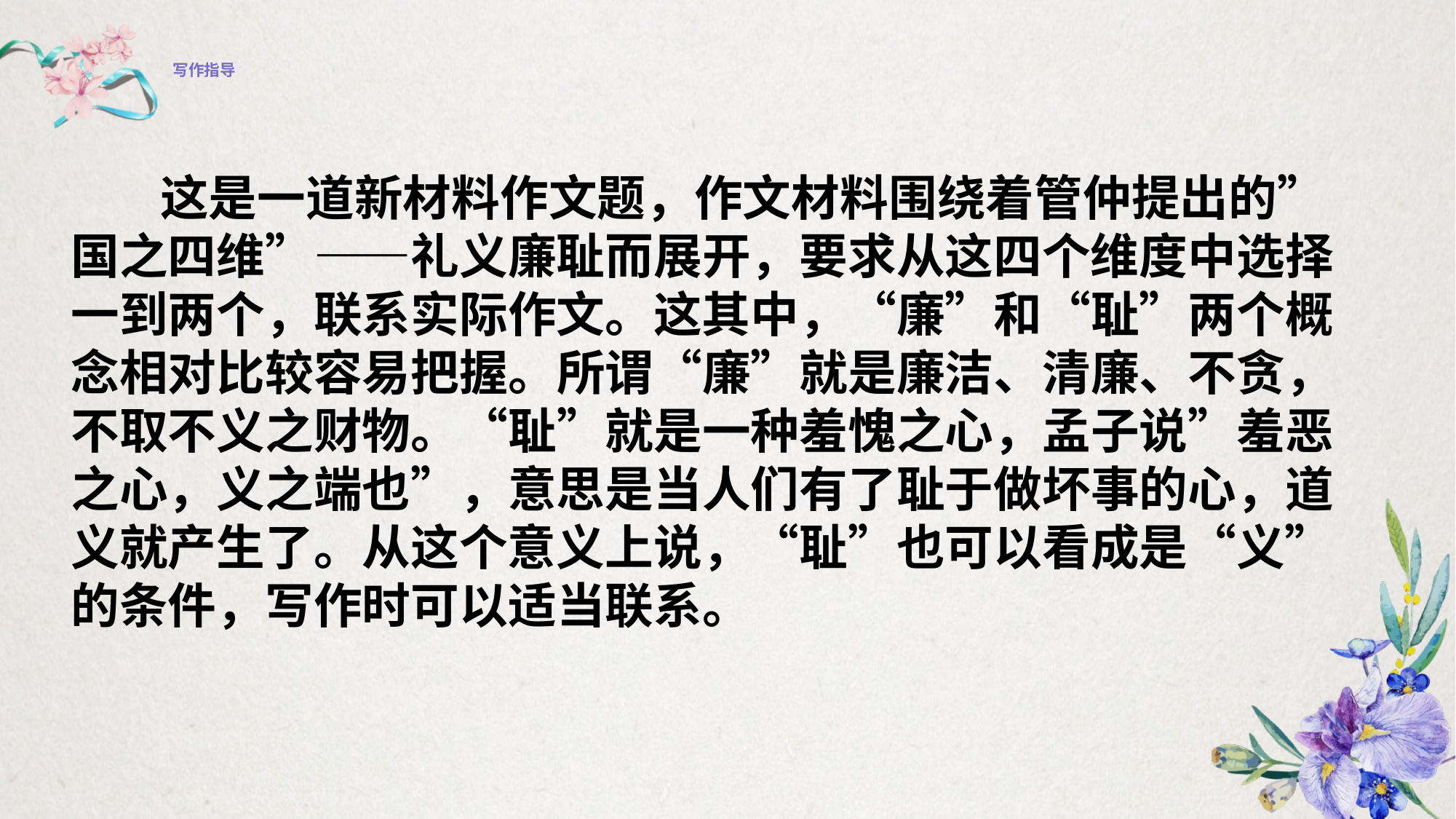

# 写作指导

       这是一道新材料作文题，作文材料围绕着管仲提出的”国之四维”——礼义廉耻而展开，要求从这四个维度中选择一到两个，联系实际作文。这其中，“廉”和“耻”两个概念相对比较容易把握。所谓“廉”就是廉洁、清廉、不贪，不取不义之财物。“耻”就是一种羞愧之心，孟子说”羞恶之心，义之端也”，意思是当人们有了耻于做坏事的心，道义就产生了。从这个意义上说，“耻”也可以看成是“义”的条件，写作时可以适当联系。